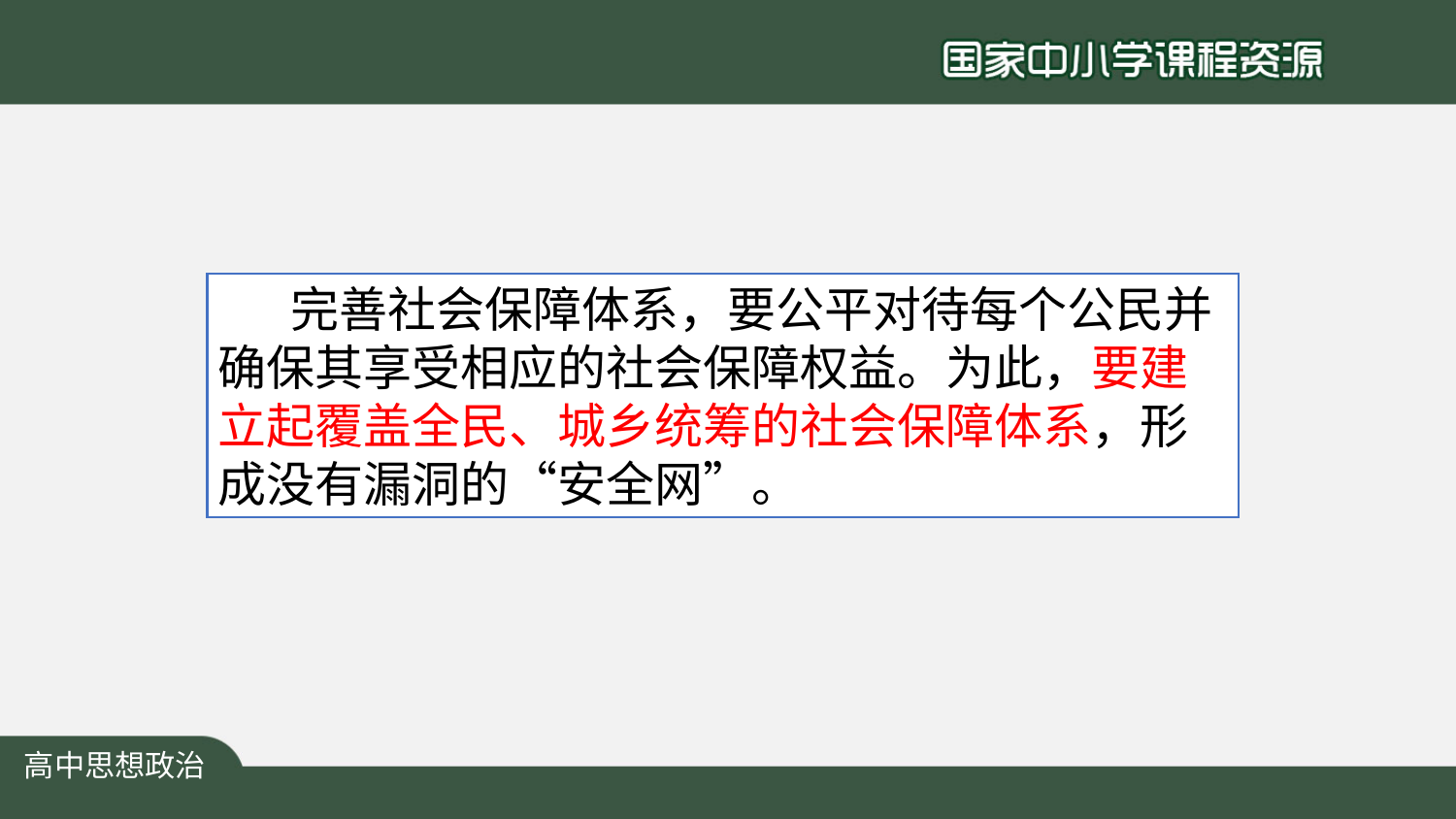

完善社会保障体系，要公平对待每个公民并确保其享受相应的社会保障权益。为此，要建立起覆盖全民、城乡统筹的社会保障体系，形成没有漏洞的“安全网”。